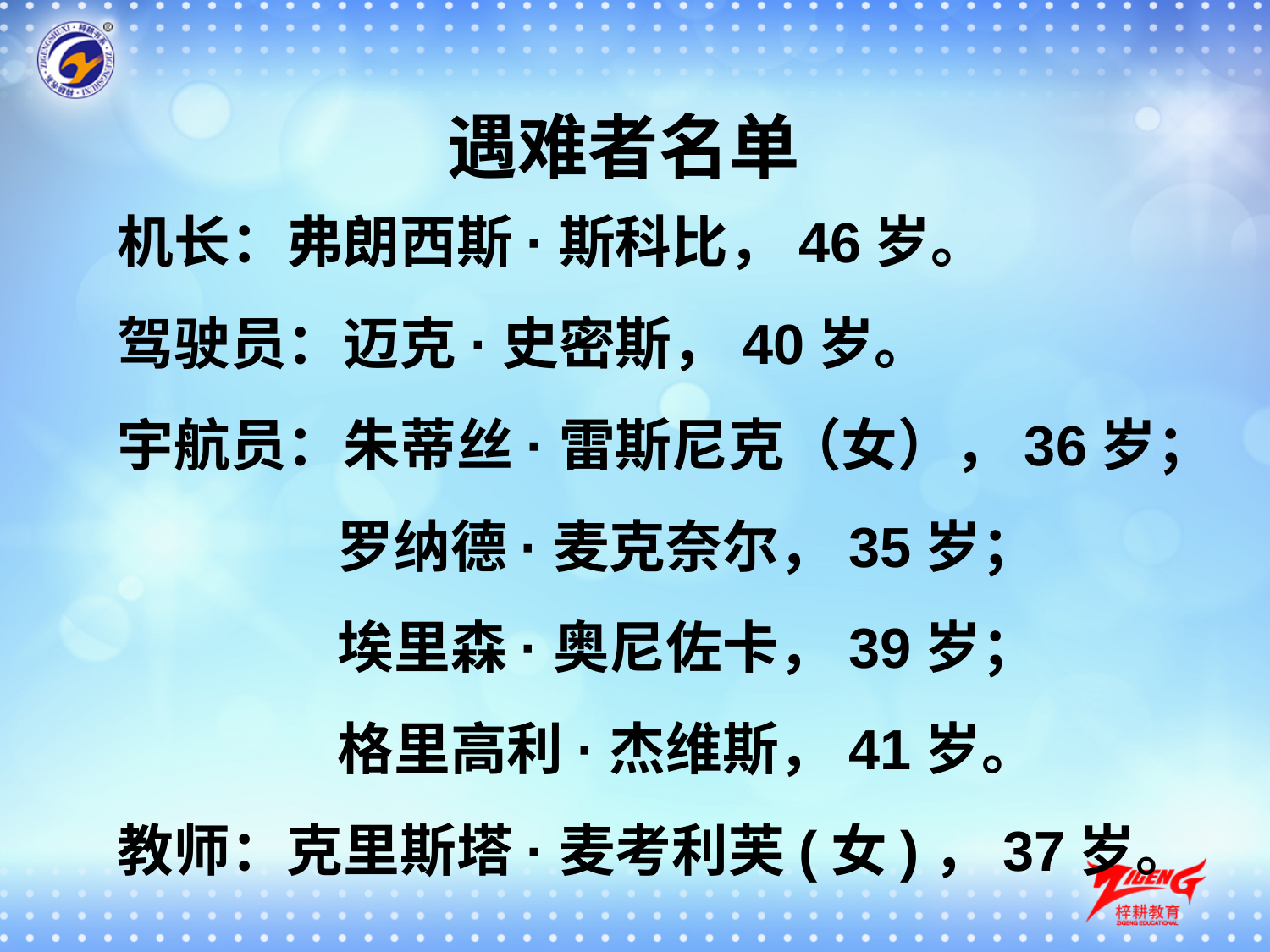

遇难者名单
机长：弗朗西斯·斯科比，46岁。
驾驶员：迈克·史密斯，40岁。
宇航员：朱蒂丝·雷斯尼克（女），36岁；
                罗纳德·麦克奈尔，35岁；
                埃里森·奥尼佐卡，39岁；
                格里高利·杰维斯，41岁。
教师：克里斯塔·麦考利芙(女)，37岁。